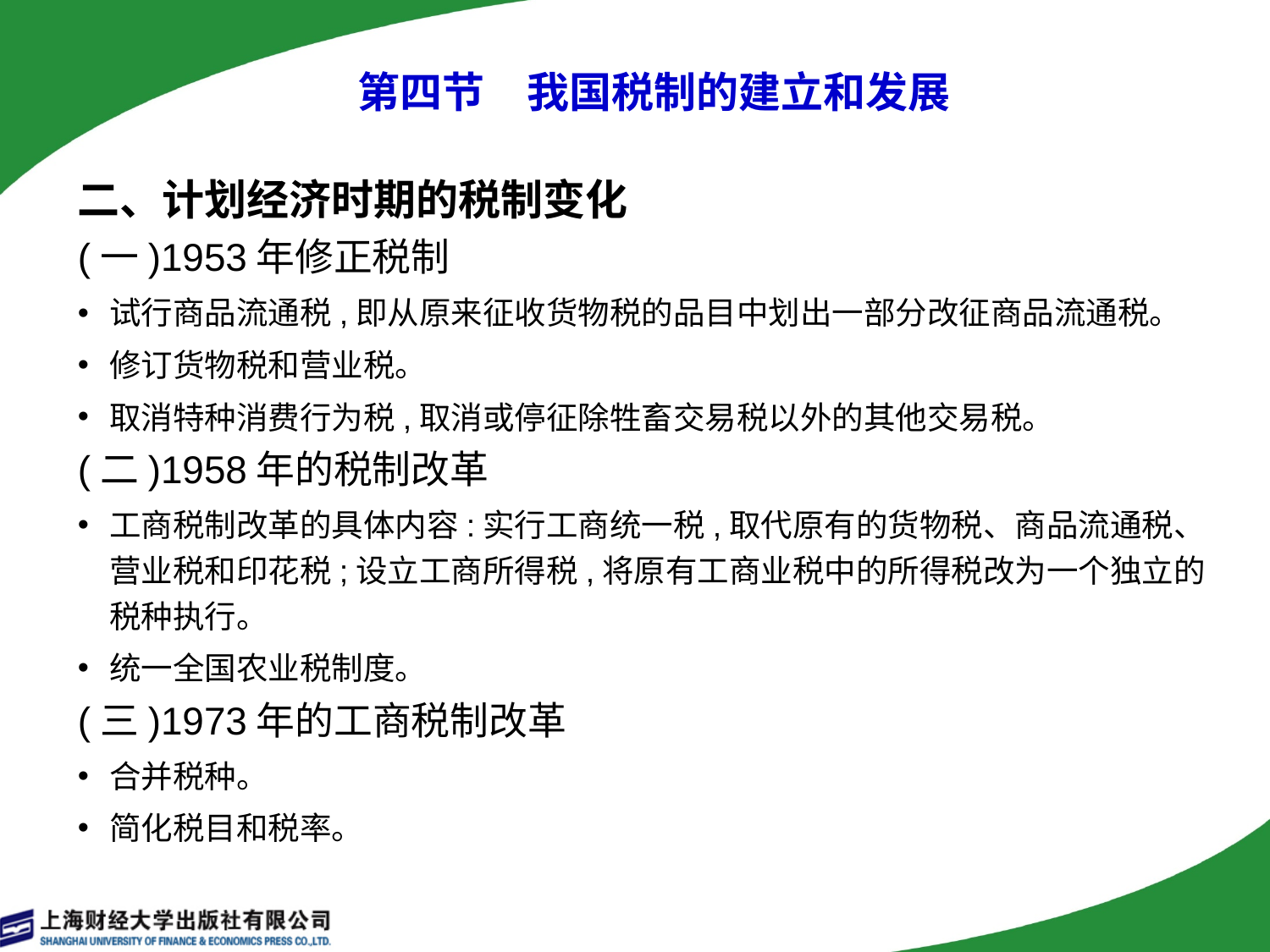

# 第四节　我国税制的建立和发展
二、计划经济时期的税制变化
(一)1953年修正税制
试行商品流通税,即从原来征收货物税的品目中划出一部分改征商品流通税。
修订货物税和营业税。
取消特种消费行为税,取消或停征除牲畜交易税以外的其他交易税。
(二)1958年的税制改革
工商税制改革的具体内容:实行工商统一税,取代原有的货物税、商品流通税、营业税和印花税;设立工商所得税,将原有工商业税中的所得税改为一个独立的税种执行。
统一全国农业税制度。
(三)1973年的工商税制改革
合并税种。
简化税目和税率。